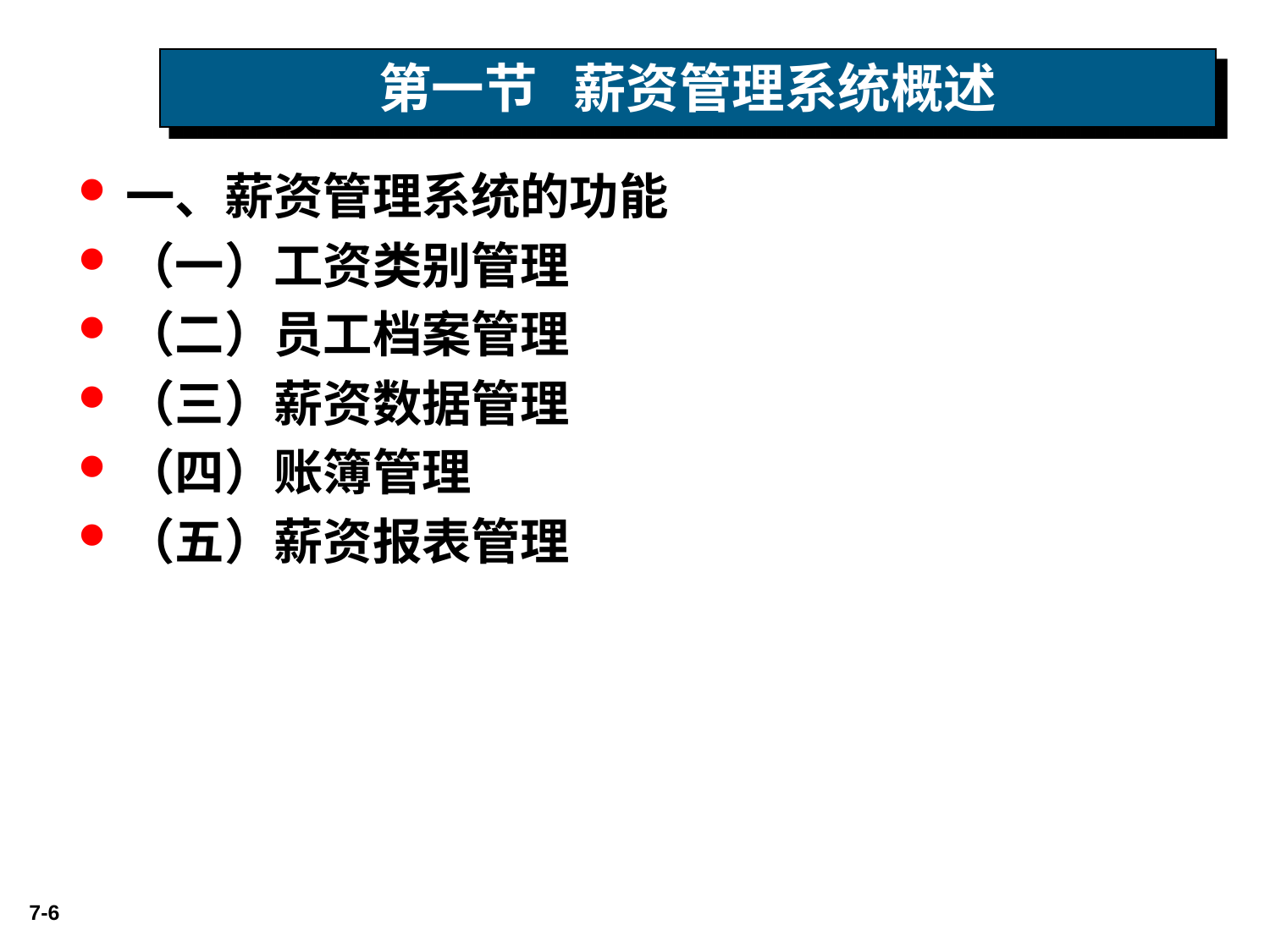

# 第一节   薪资管理系统概述
一、薪资管理系统的功能
（一）工资类别管理
（二）员工档案管理
（三）薪资数据管理
（四）账簿管理
（五）薪资报表管理